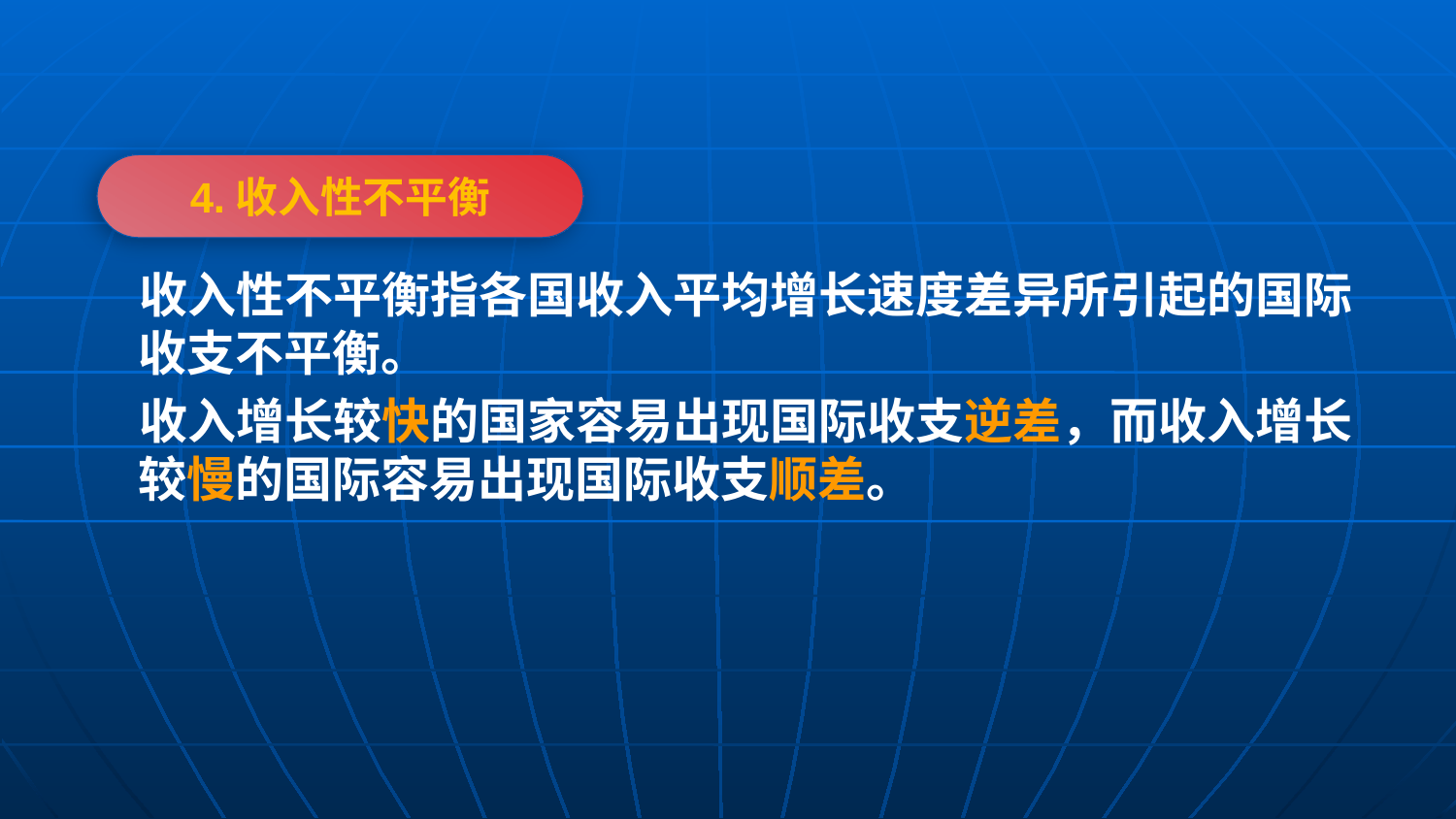

4.收入性不平衡

    收入性不平衡指各国收入平均增长速度差异所引起的国际收支不平衡。
    收入增长较快的国家容易出现国际收支逆差，而收入增长较慢的国际容易出现国际收支顺差。